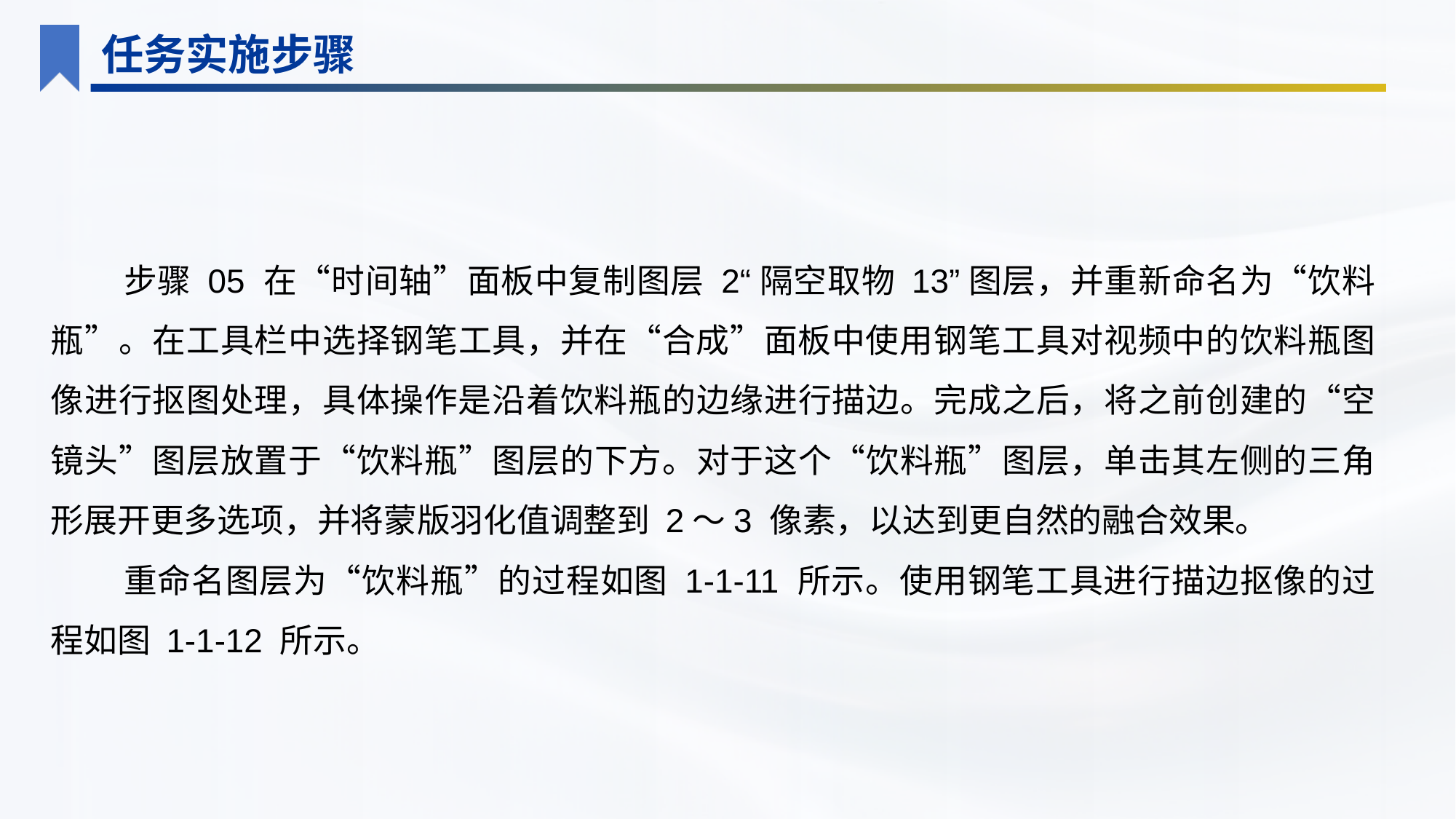

任务实施步骤
步骤 05 在“时间轴”面板中复制图层 2“隔空取物 13”图层，并重新命名为“饮料瓶”。在工具栏中选择钢笔工具，并在“合成”面板中使用钢笔工具对视频中的饮料瓶图像进行抠图处理，具体操作是沿着饮料瓶的边缘进行描边。完成之后，将之前创建的“空镜头”图层放置于“饮料瓶”图层的下方。对于这个“饮料瓶”图层，单击其左侧的三角形展开更多选项，并将蒙版羽化值调整到 2～3 像素，以达到更自然的融合效果。
重命名图层为“饮料瓶”的过程如图 1-1-11 所示。使用钢笔工具进行描边抠像的过程如图 1-1-12 所示。